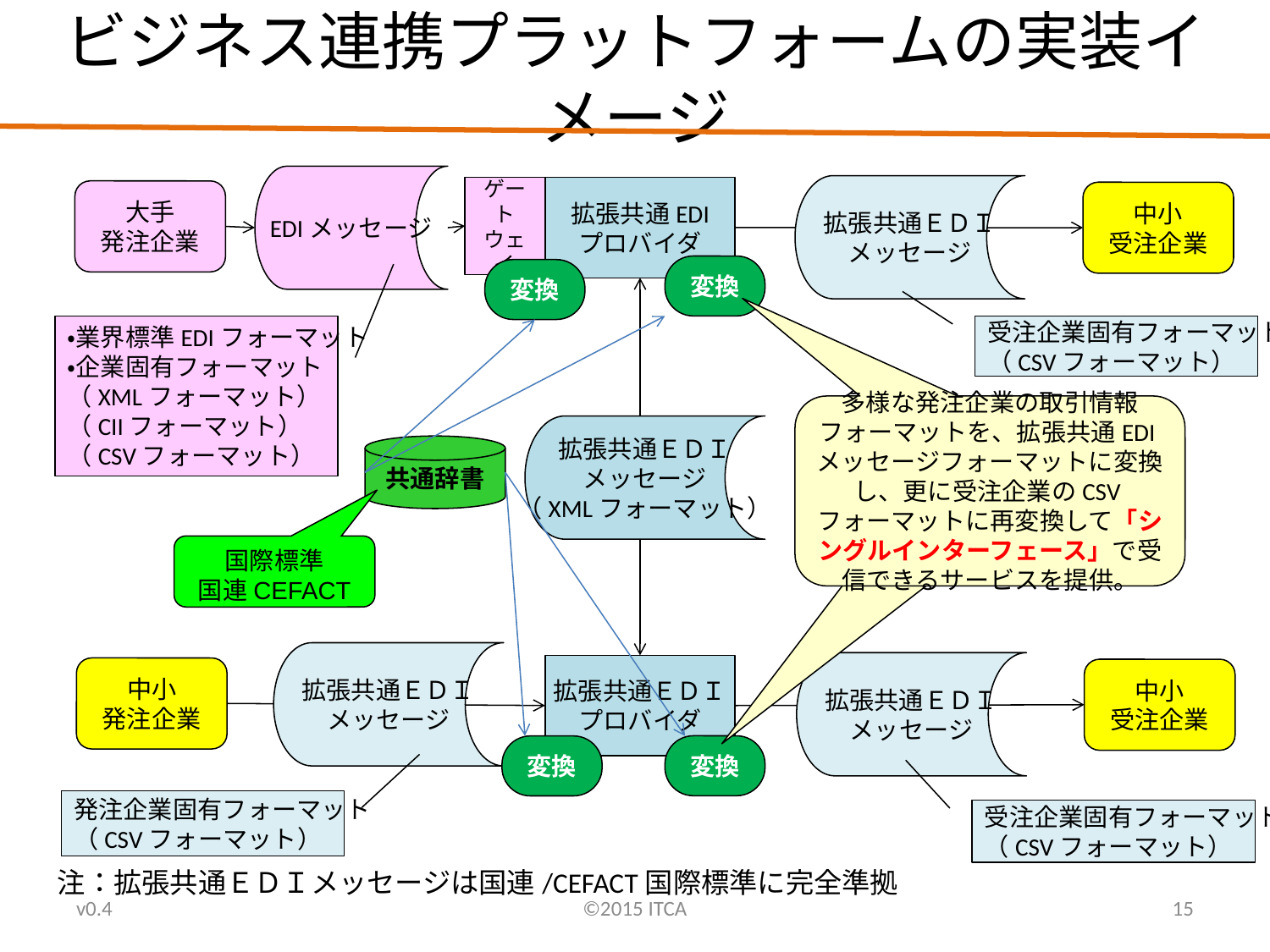

# ビジネス連携プラットフォームの実装イメージ
EDIメッセージ
拡張共通ＥＤＩ
メッセージ
ゲートウェイ
拡張共通EDI
プロバイダ
大手
発注企業
中小
受注企業
変換
変換
・業界標準EDIフォーマット
・企業固有フォーマット
（XMLフォーマット）
（CIIフォーマット）
（CSVフォーマット）
受注企業固有フォーマット
（CSVフォーマット）
多様な発注企業の取引情報フォーマットを、拡張共通EDIメッセージフォーマットに変換し、更に受注企業のCSVフォーマットに再変換して「シングルインターフェース」で受信できるサービスを提供。
拡張共通ＥＤＩ
メッセージ
（XMLフォーマット）
多様な発注企業の取引情報フォームを共通のCSVフォームに変換して一元化して受信できる
共通辞書
国際標準
国連CEFACT
拡張共通ＥＤＩ
メッセージ
拡張共通ＥＤＩ
メッセージ
拡張共通ＥＤＩ
プロバイダ
中小
発注企業
中小
受注企業
変換
変換
発注企業固有フォーマット
（CSVフォーマット）
受注企業固有フォーマット
（CSVフォーマット）
注：拡張共通ＥＤＩメッセージは国連/CEFACT国際標準に完全準拠
v0.4
©2015 ITCA
15